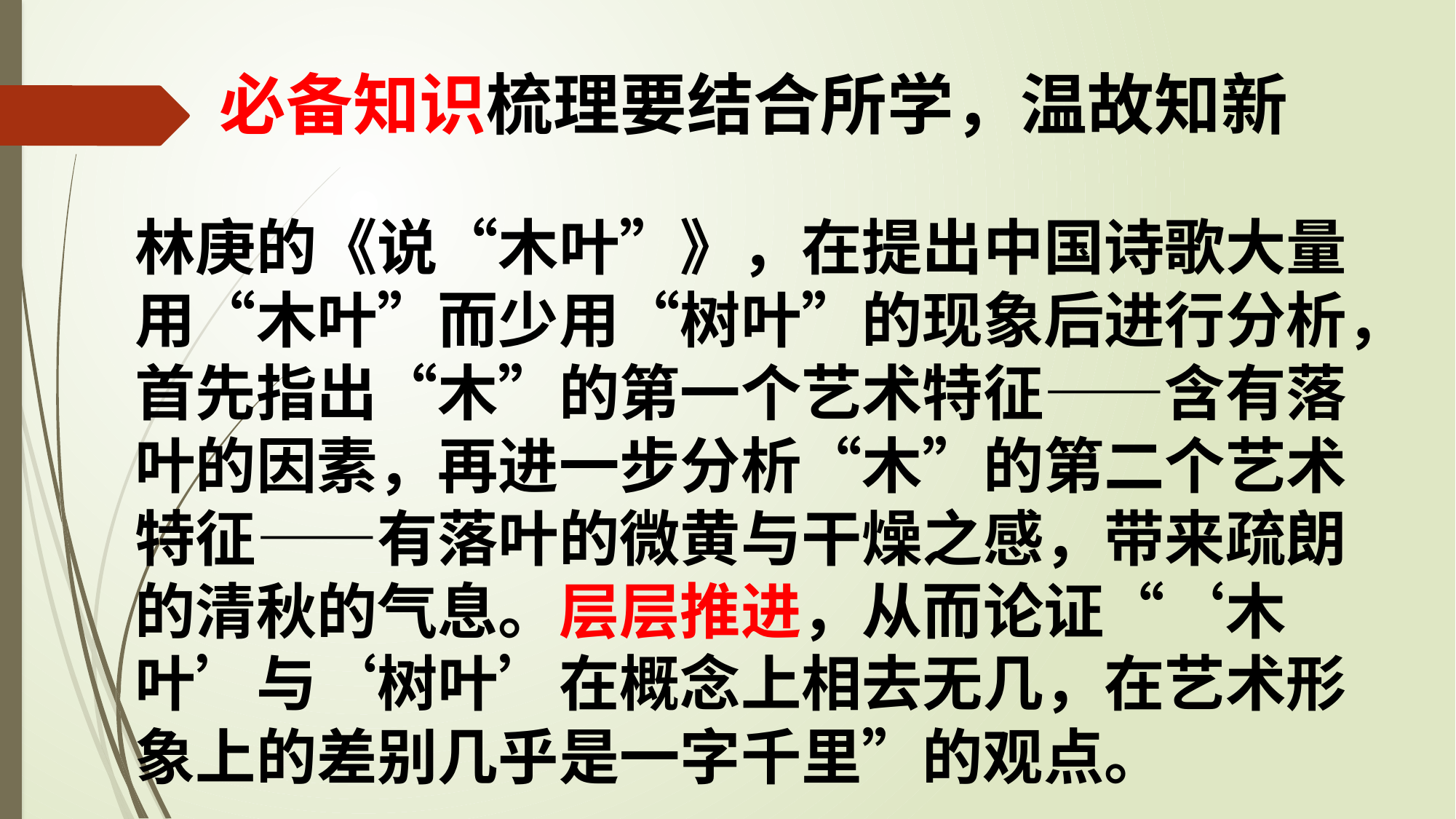

必备知识梳理要结合所学，温故知新
林庚的《说“木叶”》，在提出中国诗歌大量用“木叶”而少用“树叶”的现象后进行分析，首先指出“木”的第一个艺术特征——含有落叶的因素，再进一步分析“木”的第二个艺术特征——有落叶的微黄与干燥之感，带来疏朗的清秋的气息。层层推进，从而论证“‘木叶’与‘树叶’在概念上相去无几，在艺术形象上的差别几乎是一字千里”的观点。